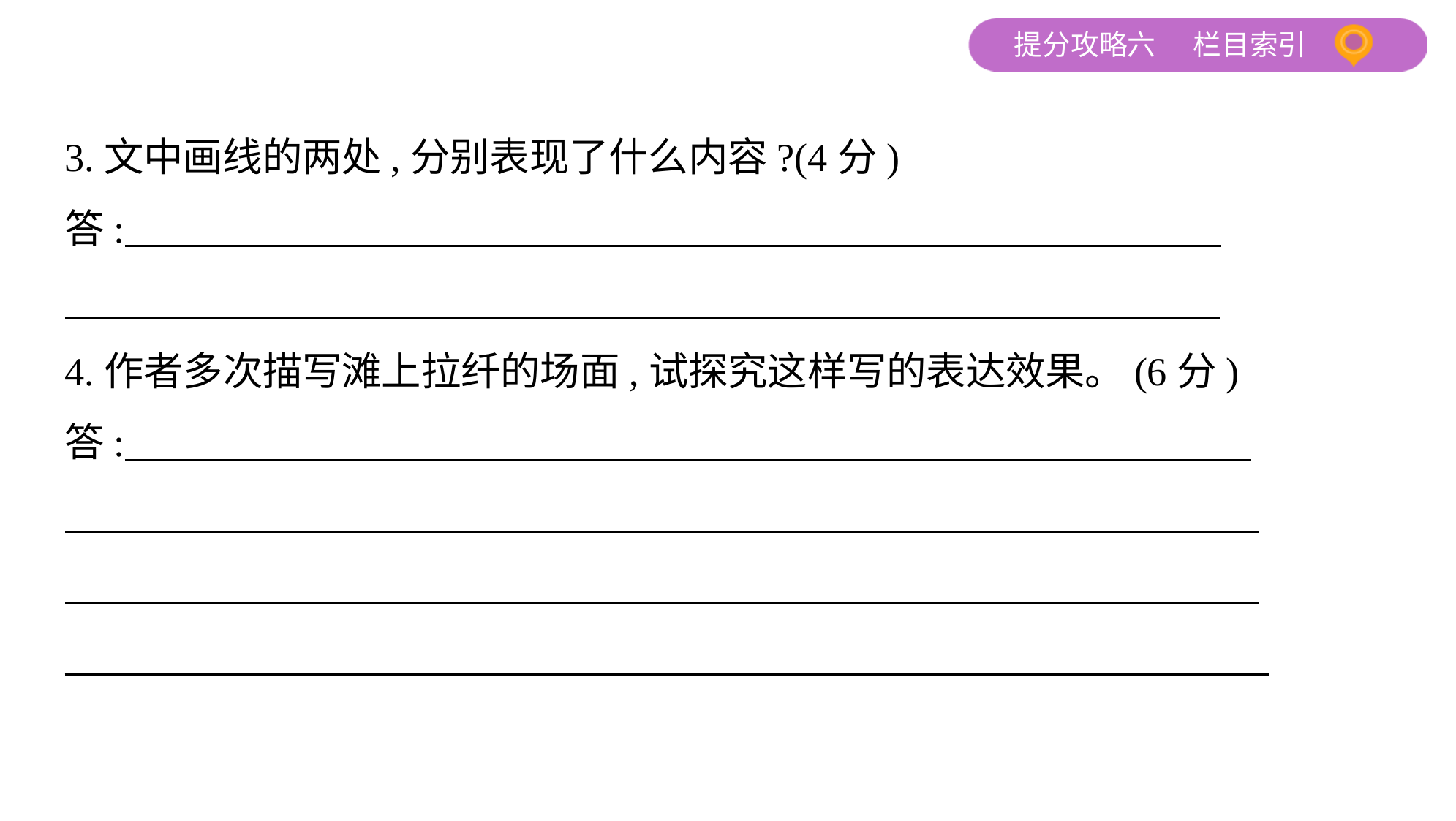

3.文中画线的两处,分别表现了什么内容?(4分)
答:

4.作者多次描写滩上拉纤的场面,试探究这样写的表达效果。(6分)
答: